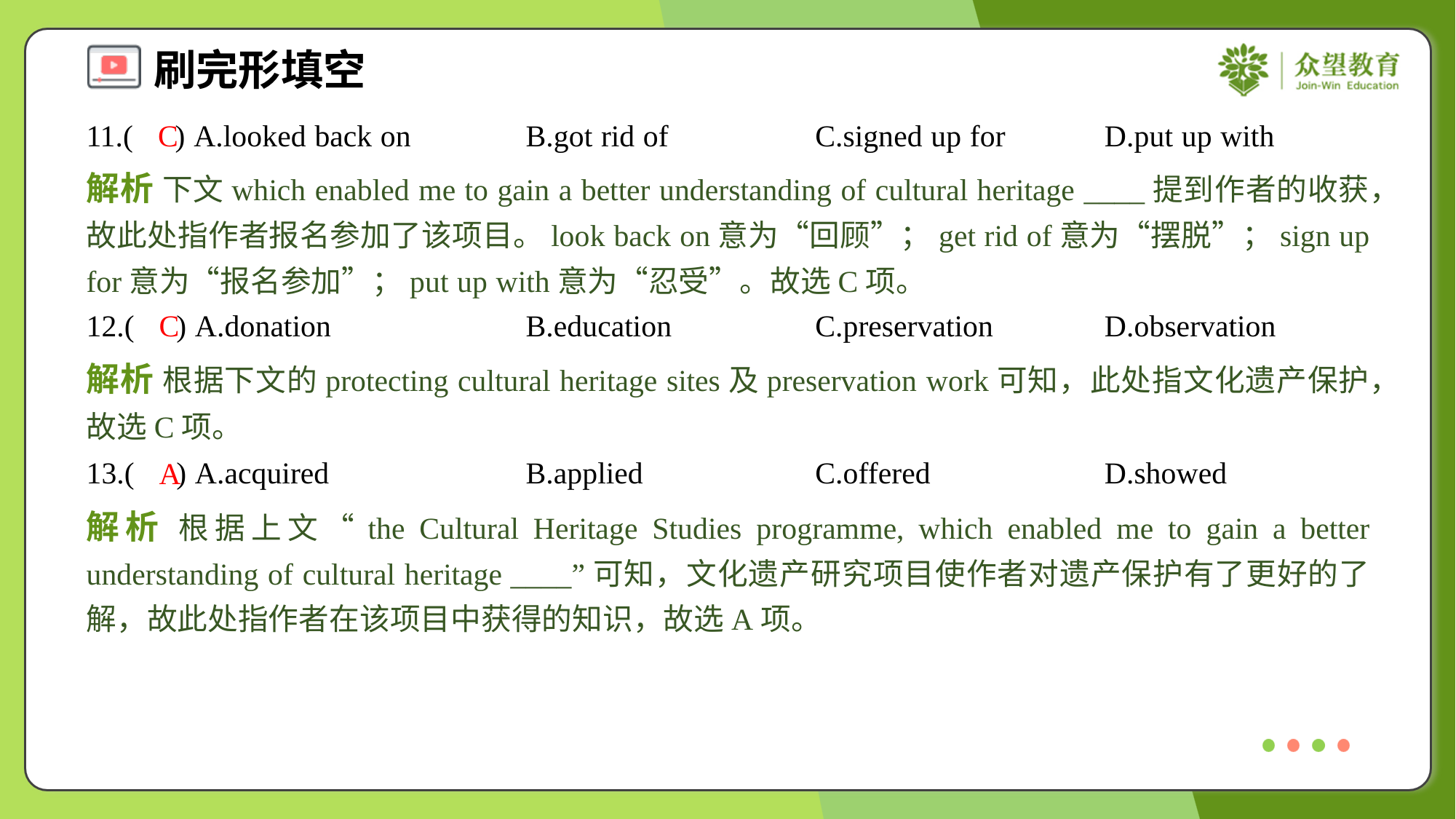

11.(     ) A.looked back on	B.got rid of	C.signed up for	D.put up with
C
解析 下文which enabled me to gain a better understanding of cultural heritage ____提到作者的收获，故此处指作者报名参加了该项目。look back on意为“回顾”；get rid of意为“摆脱”；sign up for意为“报名参加”；put up with意为“忍受”。故选C项。
12.(     ) A.donation	B.education	C.preservation	D.observation
C
解析 根据下文的protecting cultural heritage sites及preservation work可知，此处指文化遗产保护，故选C项。
13.(     ) A.acquired	B.applied	C.offered	D.showed
A
解析 根据上文“the Cultural Heritage Studies programme, which enabled me to gain a better understanding of cultural heritage ____”可知，文化遗产研究项目使作者对遗产保护有了更好的了解，故此处指作者在该项目中获得的知识，故选A项。